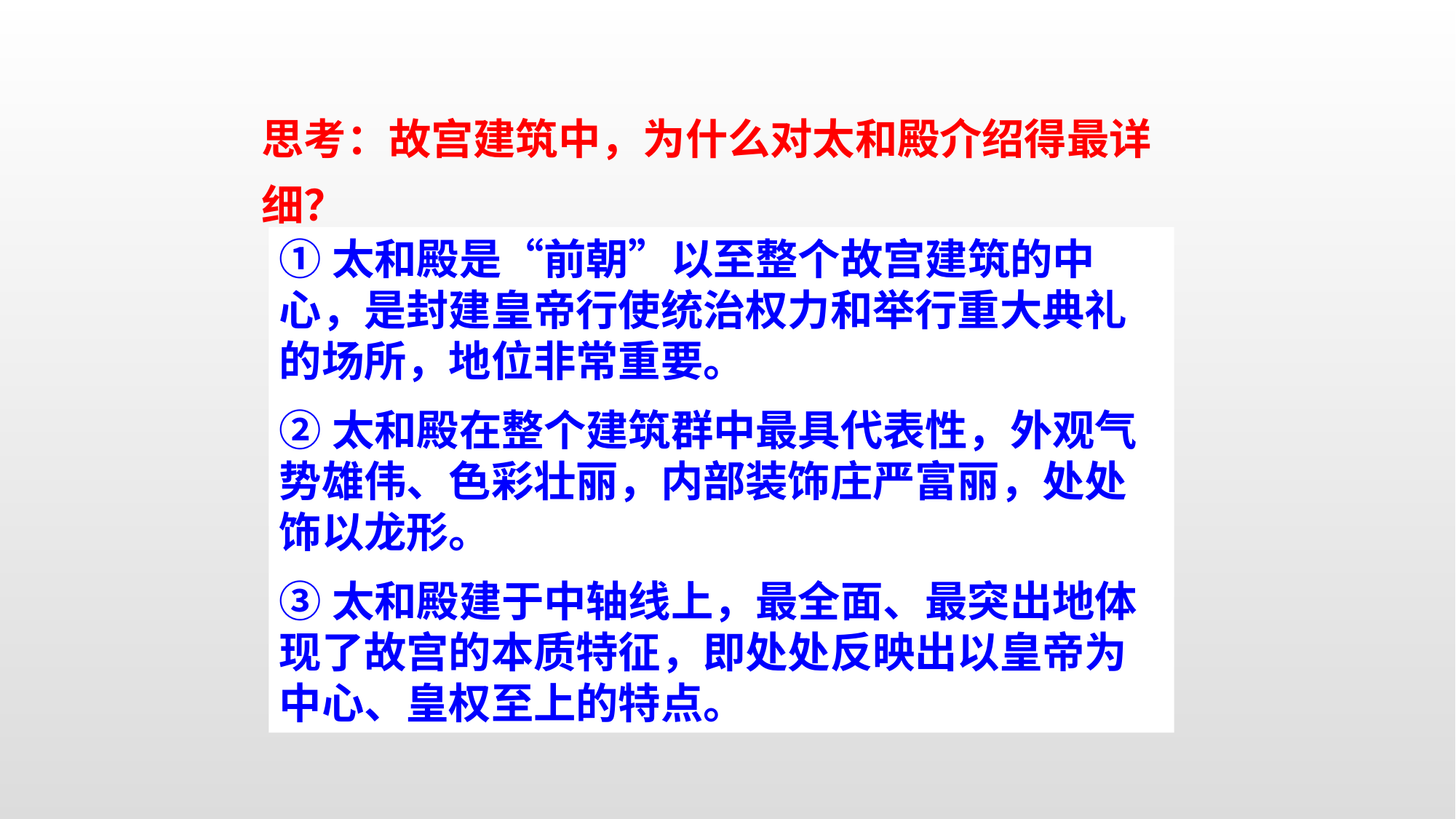

思考：故宫建筑中，为什么对太和殿介绍得最详细？
①太和殿是“前朝”以至整个故宫建筑的中心，是封建皇帝行使统治权力和举行重大典礼的场所，地位非常重要。
②太和殿在整个建筑群中最具代表性，外观气势雄伟、色彩壮丽，内部装饰庄严富丽，处处饰以龙形。
③太和殿建于中轴线上，最全面、最突出地体现了故宫的本质特征，即处处反映出以皇帝为中心、皇权至上的特点。